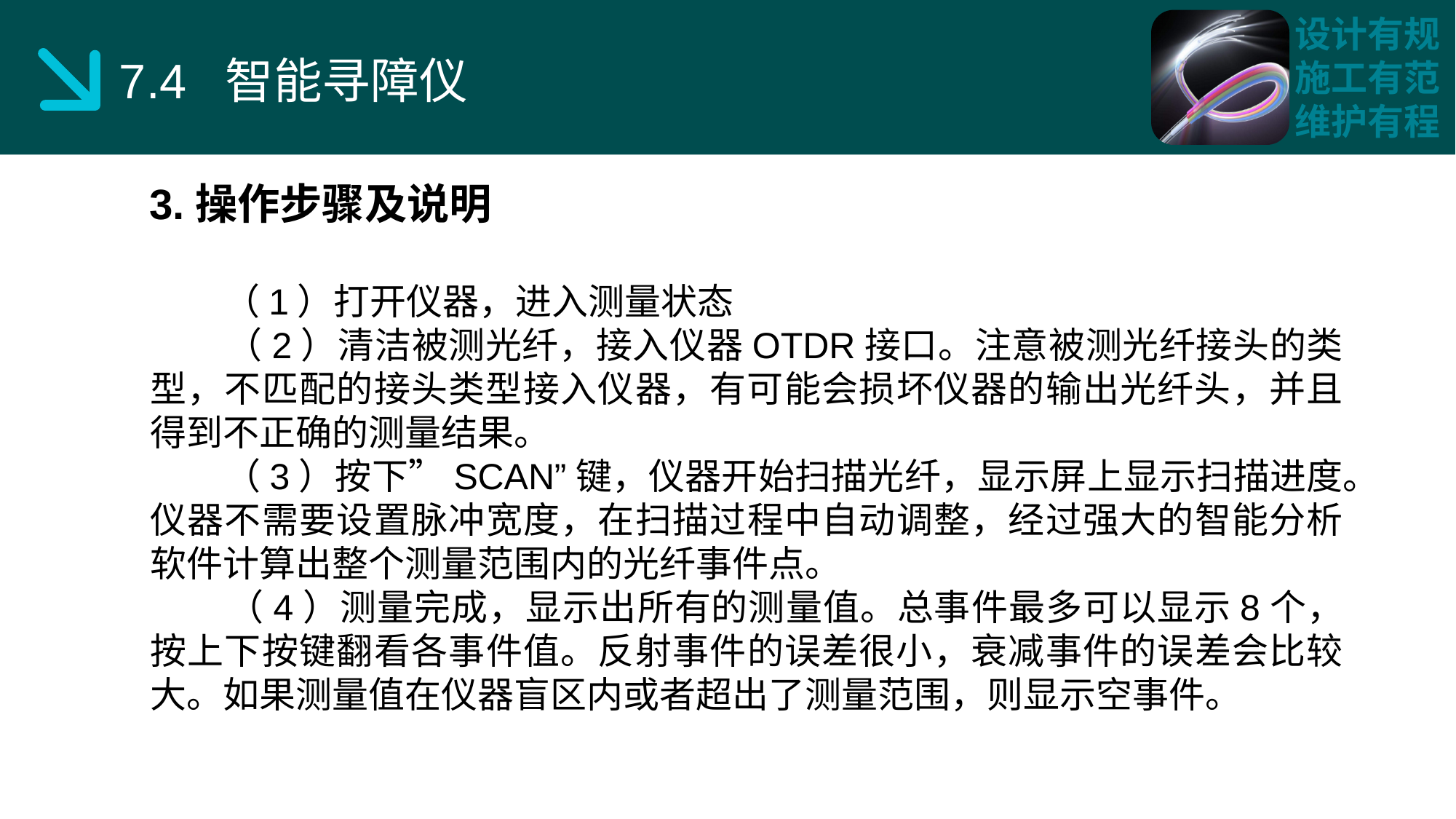

7.4  智能寻障仪

3.操作步骤及说明
    （1）打开仪器，进入测量状态
    （2）清洁被测光纤，接入仪器OTDR接口。注意被测光纤接头的类型，不匹配的接头类型接入仪器，有可能会损坏仪器的输出光纤头，并且得到不正确的测量结果。
    （3）按下”SCAN”键，仪器开始扫描光纤，显示屏上显示扫描进度。仪器不需要设置脉冲宽度，在扫描过程中自动调整，经过强大的智能分析软件计算出整个测量范围内的光纤事件点。
    （4）测量完成，显示出所有的测量值。总事件最多可以显示8个，按上下按键翻看各事件值。反射事件的误差很小，衰减事件的误差会比较大。如果测量值在仪器盲区内或者超出了测量范围，则显示空事件。